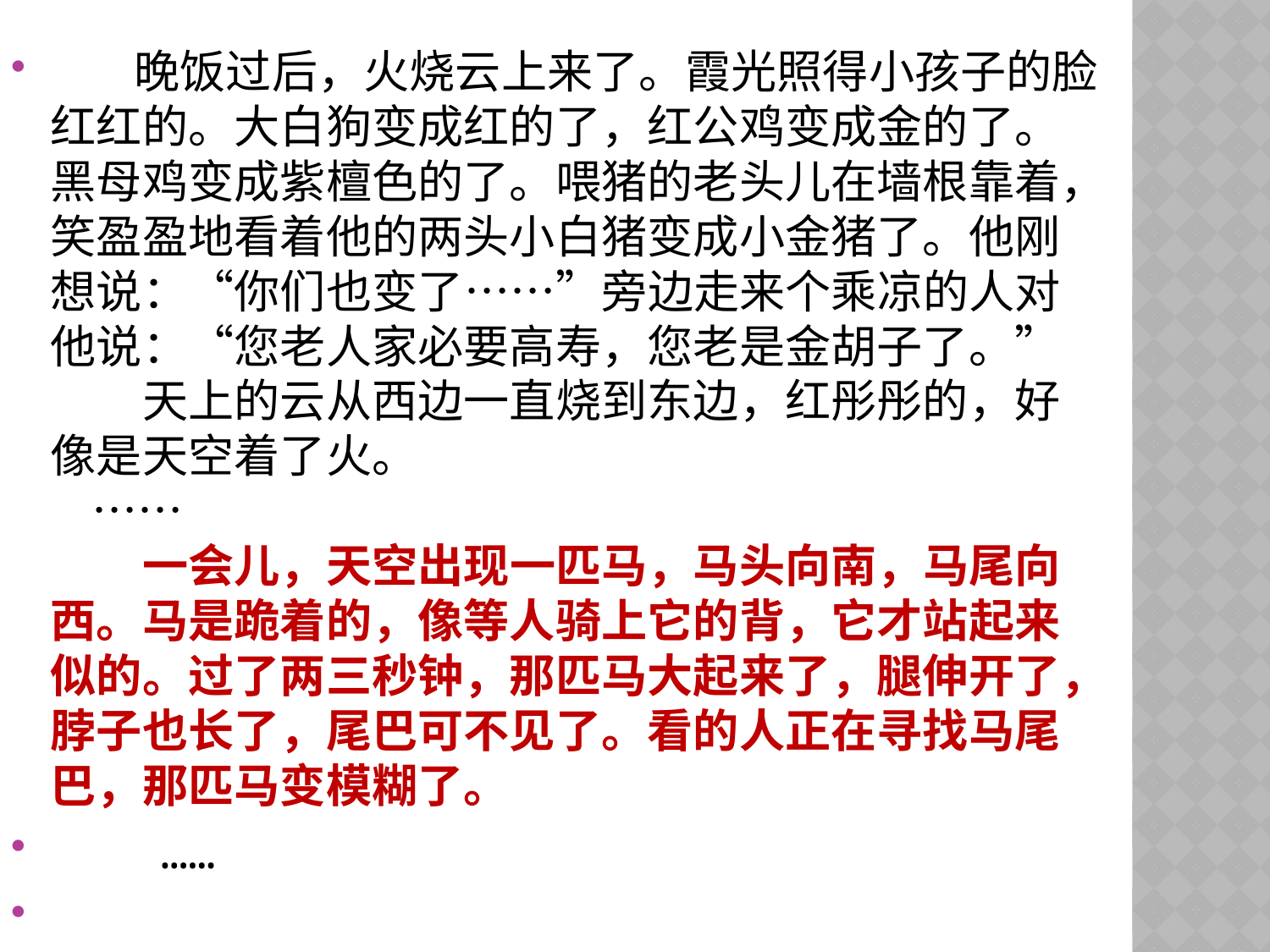

晚饭过后，火烧云上来了。霞光照得小孩子的脸红红的。大白狗变成红的了，红公鸡变成金的了。黑母鸡变成紫檀色的了。喂猪的老头儿在墙根靠着，笑盈盈地看着他的两头小白猪变成小金猪了。他刚想说：“你们也变了……”旁边走来个乘凉的人对他说：“您老人家必要高寿，您老是金胡子了。” 
　　天上的云从西边一直烧到东边，红彤彤的，好像是天空着了火。 
    ……
　　一会儿，天空出现一匹马，马头向南，马尾向西。马是跪着的，像等人骑上它的背，它才站起来似的。过了两三秒钟，那匹马大起来了，腿伸开了，脖子也长了，尾巴可不见了。看的人正在寻找马尾巴，那匹马变模糊了。
    ……